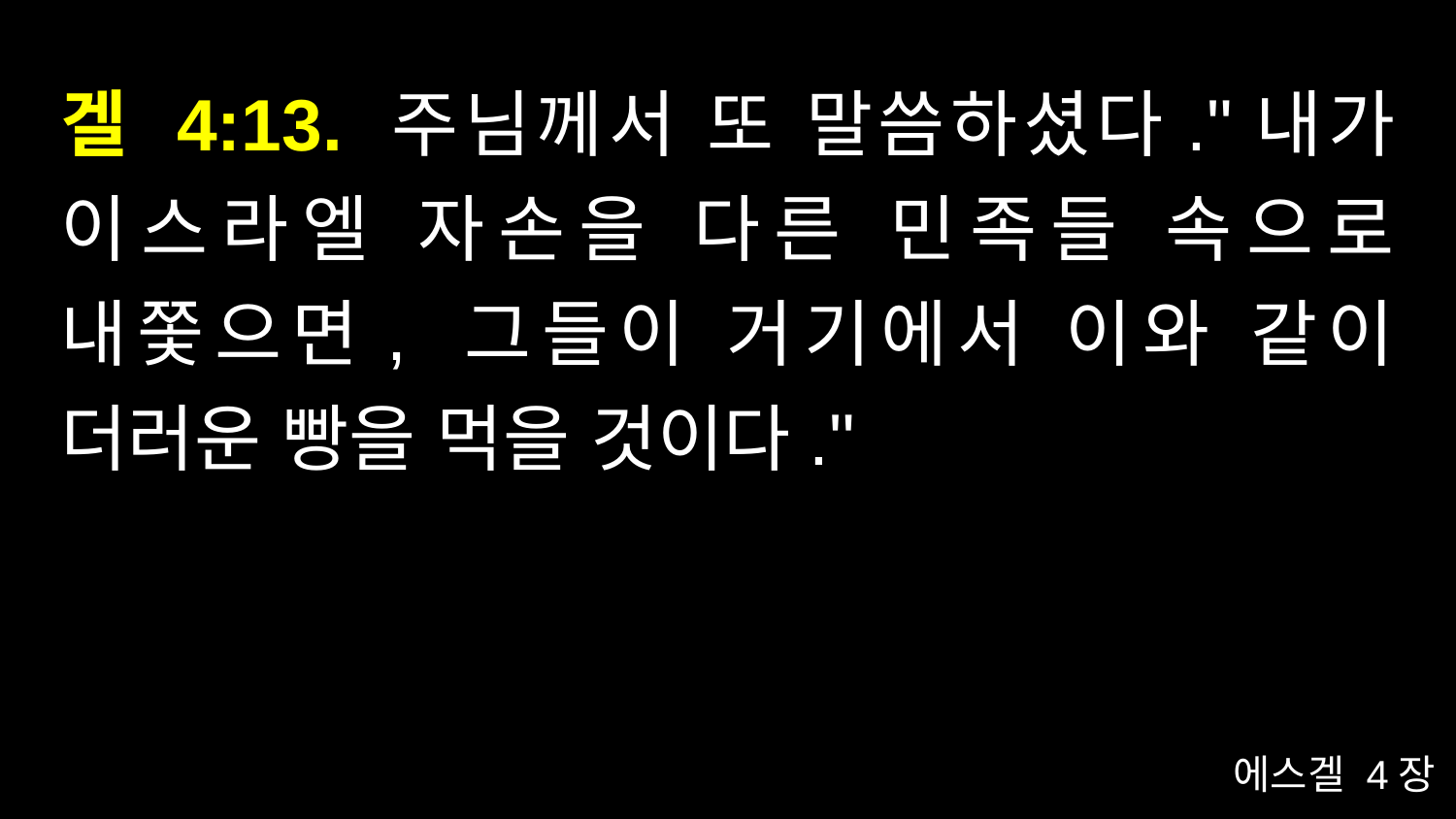

# 겔 4:13. 주님께서 또 말씀하셨다."내가 이스라엘 자손을 다른 민족들 속으로 내쫓으면, 그들이 거기에서 이와 같이 더러운 빵을 먹을 것이다."
에스겔 4장